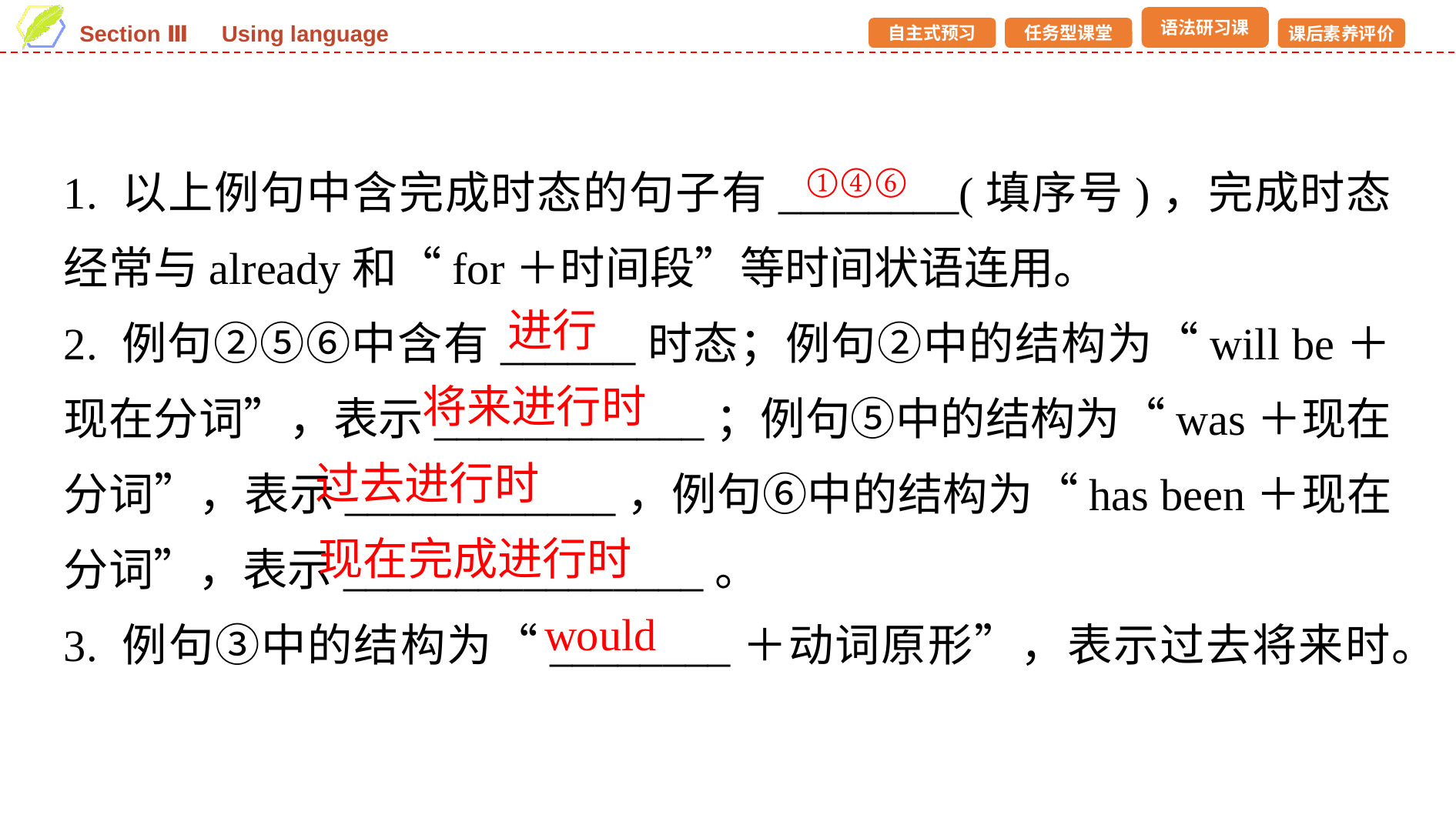

1. 以上例句中含完成时态的句子有________(填序号)，完成时态经常与already和“for＋时间段”等时间状语连用。
2. 例句②⑤⑥中含有______时态；例句②中的结构为“will be＋现在分词”，表示____________；例句⑤中的结构为“was＋现在分词”，表示____________，例句⑥中的结构为“has been＋现在分词”，表示________________。
3. 例句③中的结构为“________＋动词原形”，表示过去将来时。
①④⑥
进行
将来进行时
过去进行时
现在完成进行时
would